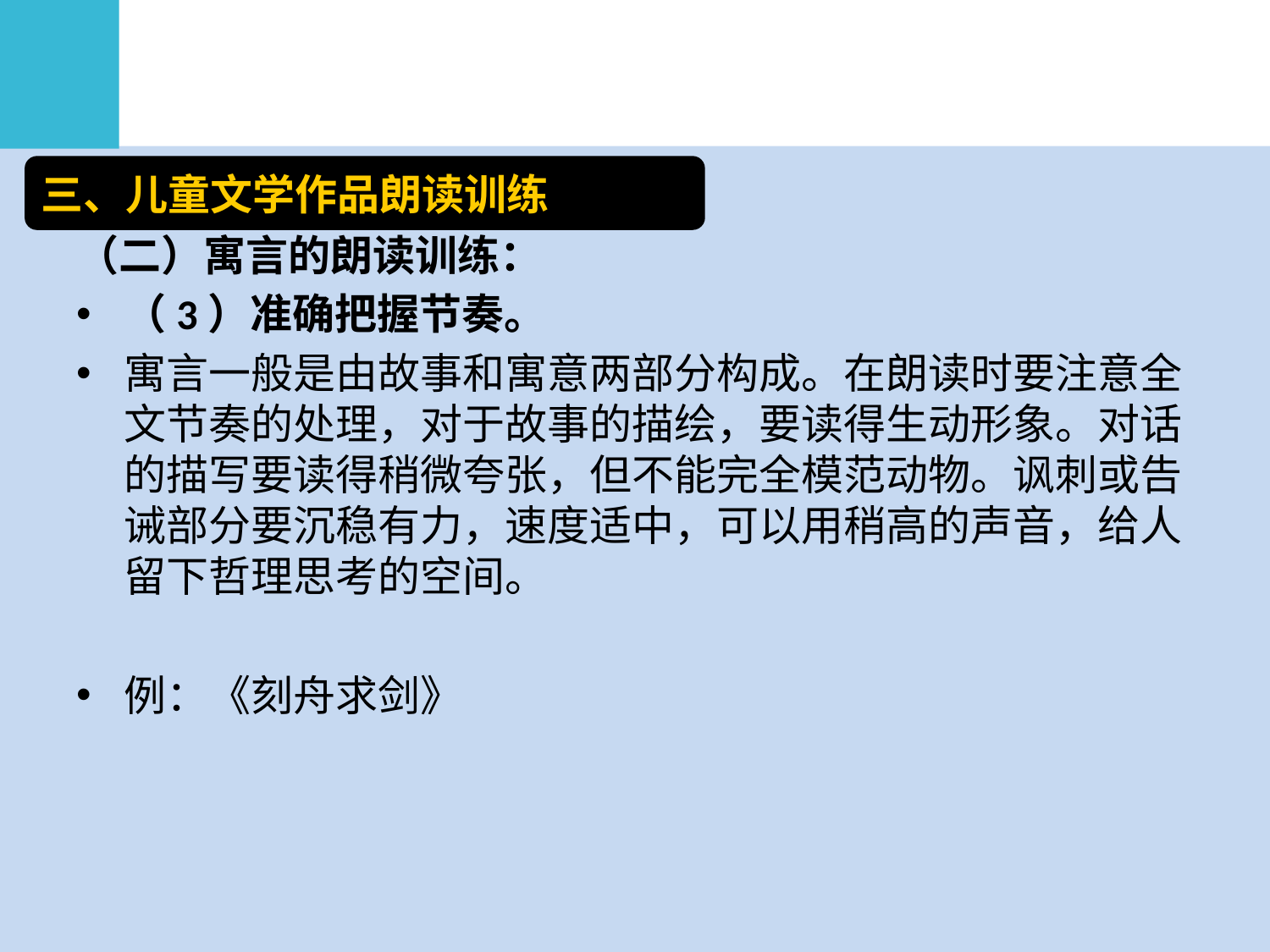

#

三、儿童文学作品朗读训练

（二）寓言的朗读训练：
（3）准确把握节奏。
寓言一般是由故事和寓意两部分构成。在朗读时要注意全文节奏的处理，对于故事的描绘，要读得生动形象。对话的描写要读得稍微夸张，但不能完全模范动物。讽刺或告诫部分要沉稳有力，速度适中，可以用稍高的声音，给人留下哲理思考的空间。

例：《刻舟求剑》